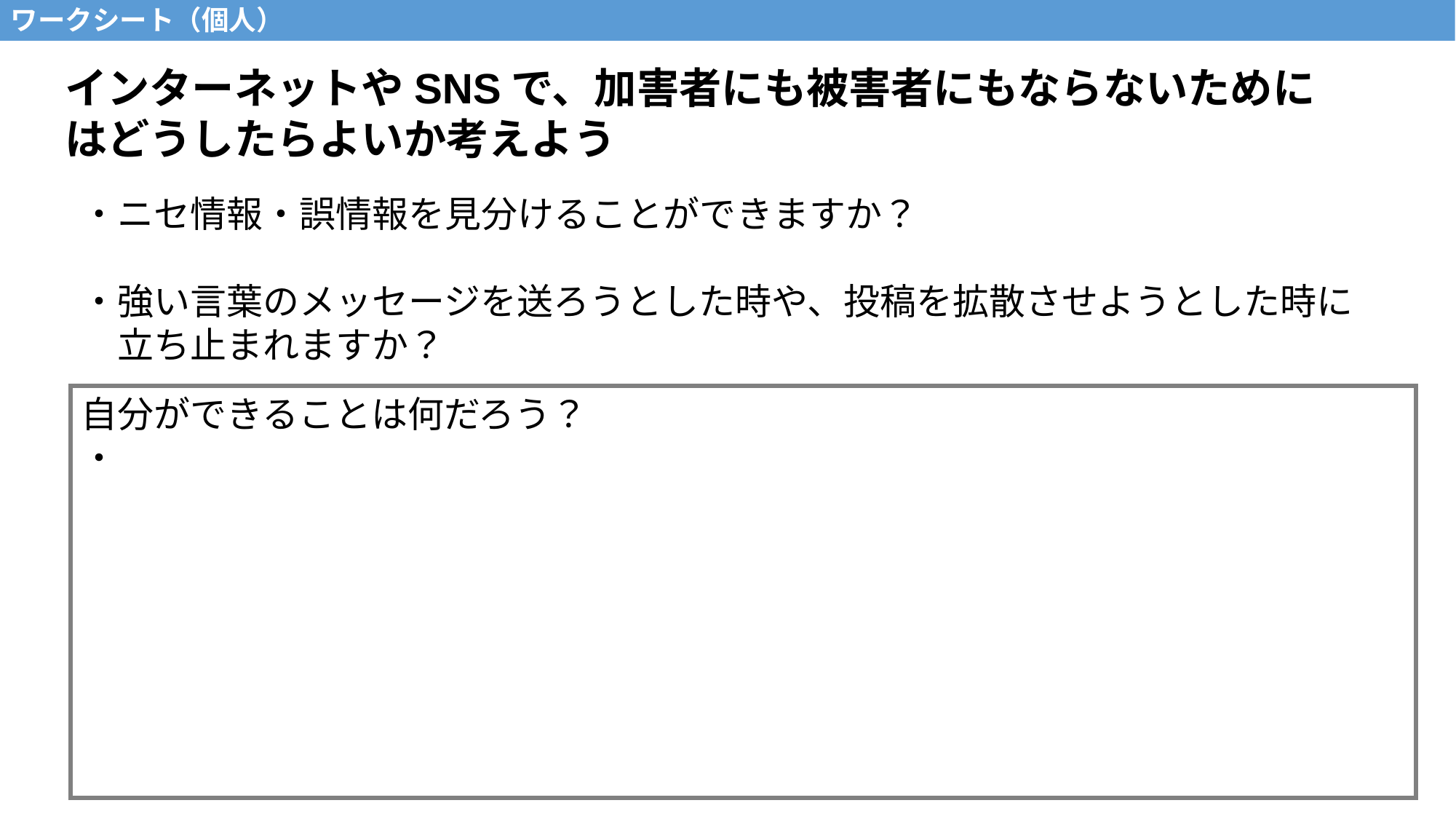

ワークシート（個人）
インターネットやSNSで、加害者にも被害者にもならないためにはどうしたらよいか考えよう
・ニセ情報・誤情報を見分けることができますか？

・強い言葉のメッセージを送ろうとした時や、投稿を拡散させようとした時に
　立ち止まれますか？
自分ができることは何だろう？
・